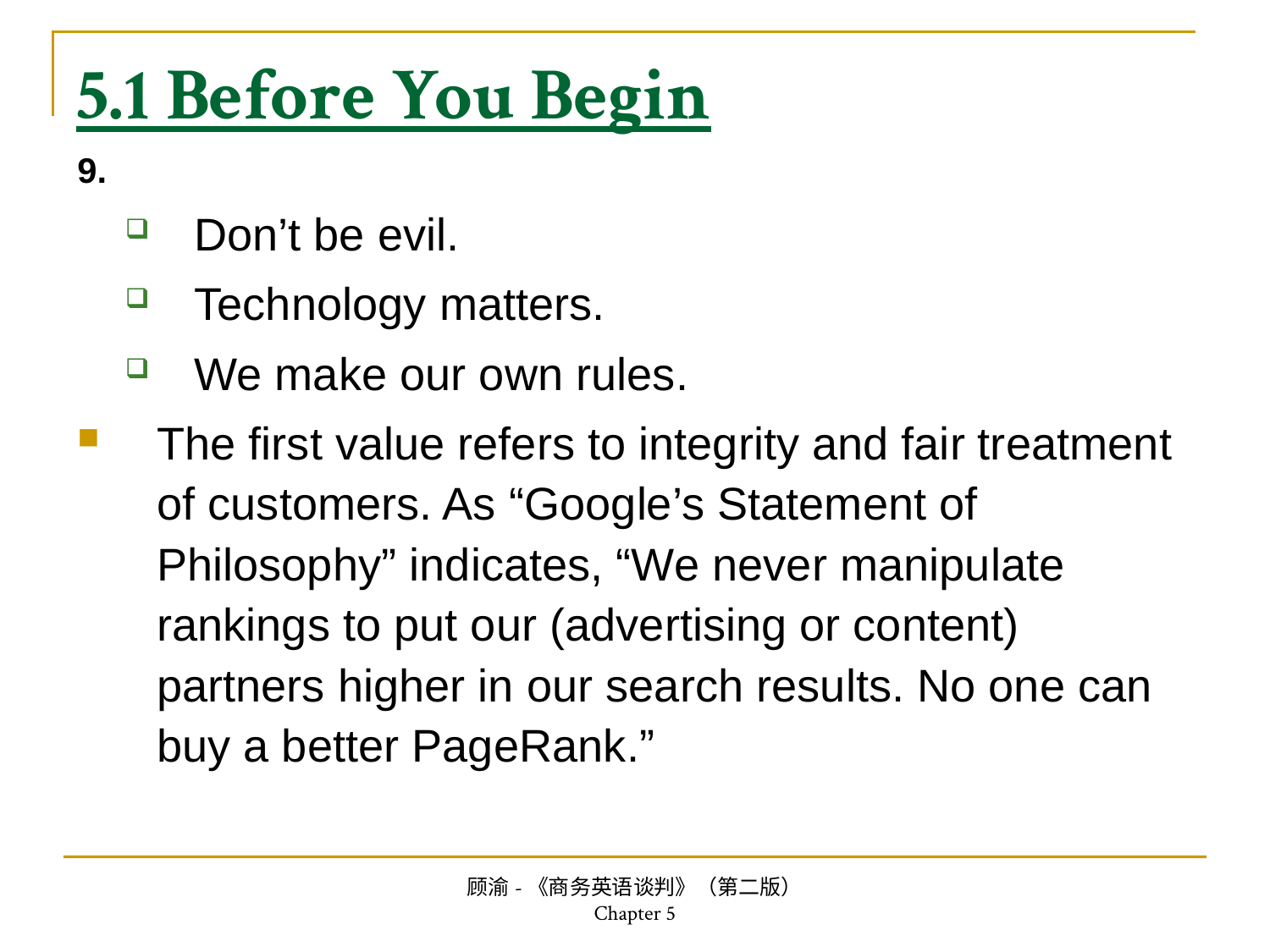

# 5.1 Before You Begin
9.
Don’t be evil.
Technology matters.
We make our own rules.
The first value refers to integrity and fair treatment of customers. As “Google’s Statement of Philosophy” indicates, “We never manipulate rankings to put our (advertising or content) partners higher in our search results. No one can buy a better PageRank.”

12
顾渝-《商务英语谈判》（第二版） Chapter 5